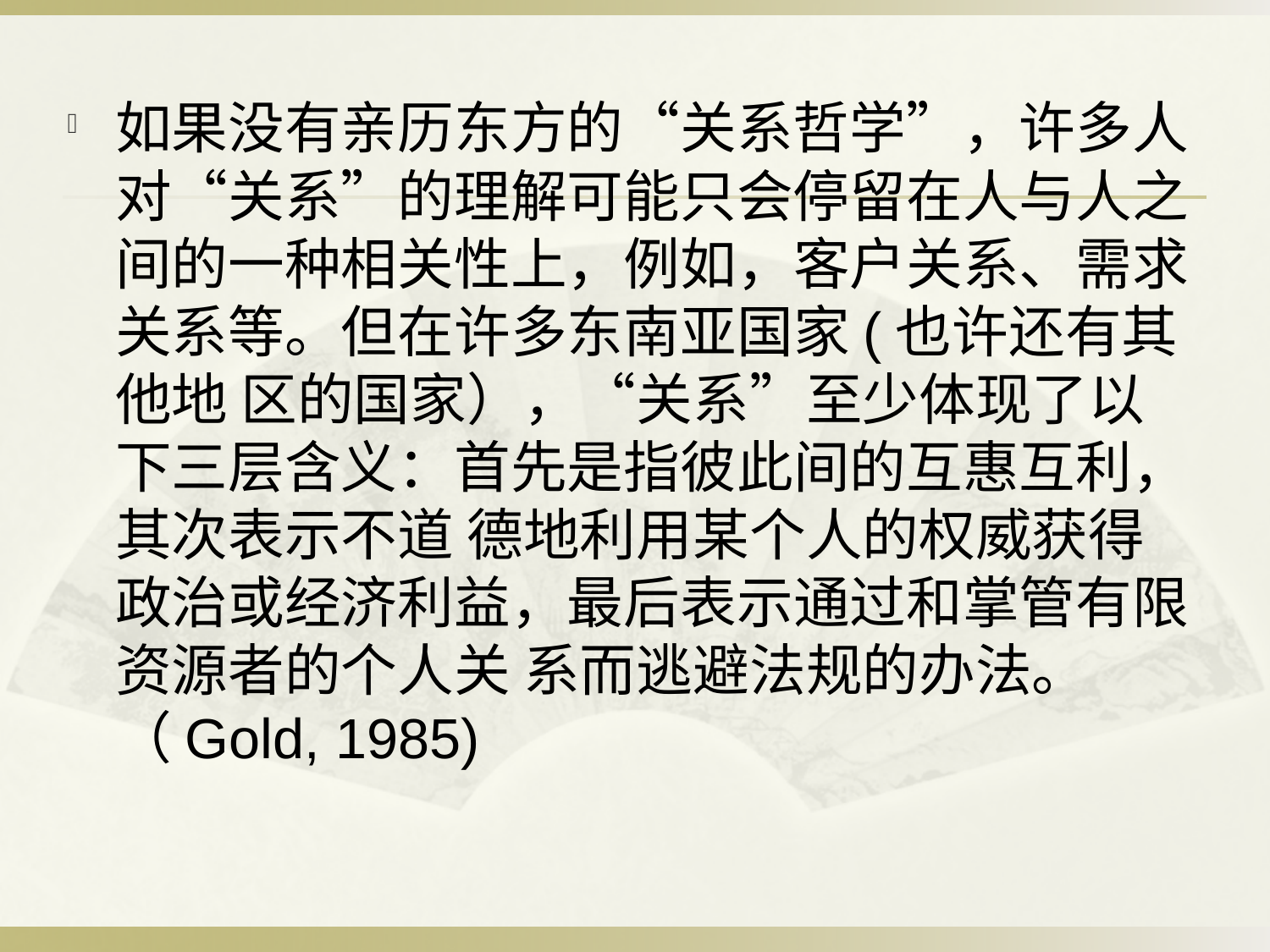

#
如果没有亲历东方的“关系哲学”，许多人对“关系”的理解可能只会停留在人与人之 间的一种相关性上，例如，客户关系、需求关系等。但在许多东南亚国家(也许还有其他地 区的国家），“关系”至少体现了以下三层含义：首先是指彼此间的互惠互利，其次表示不道 德地利用某个人的权威获得政治或经济利益，最后表示通过和掌管有限资源者的个人关 系而逃避法规的办法。（Gold, 1985)